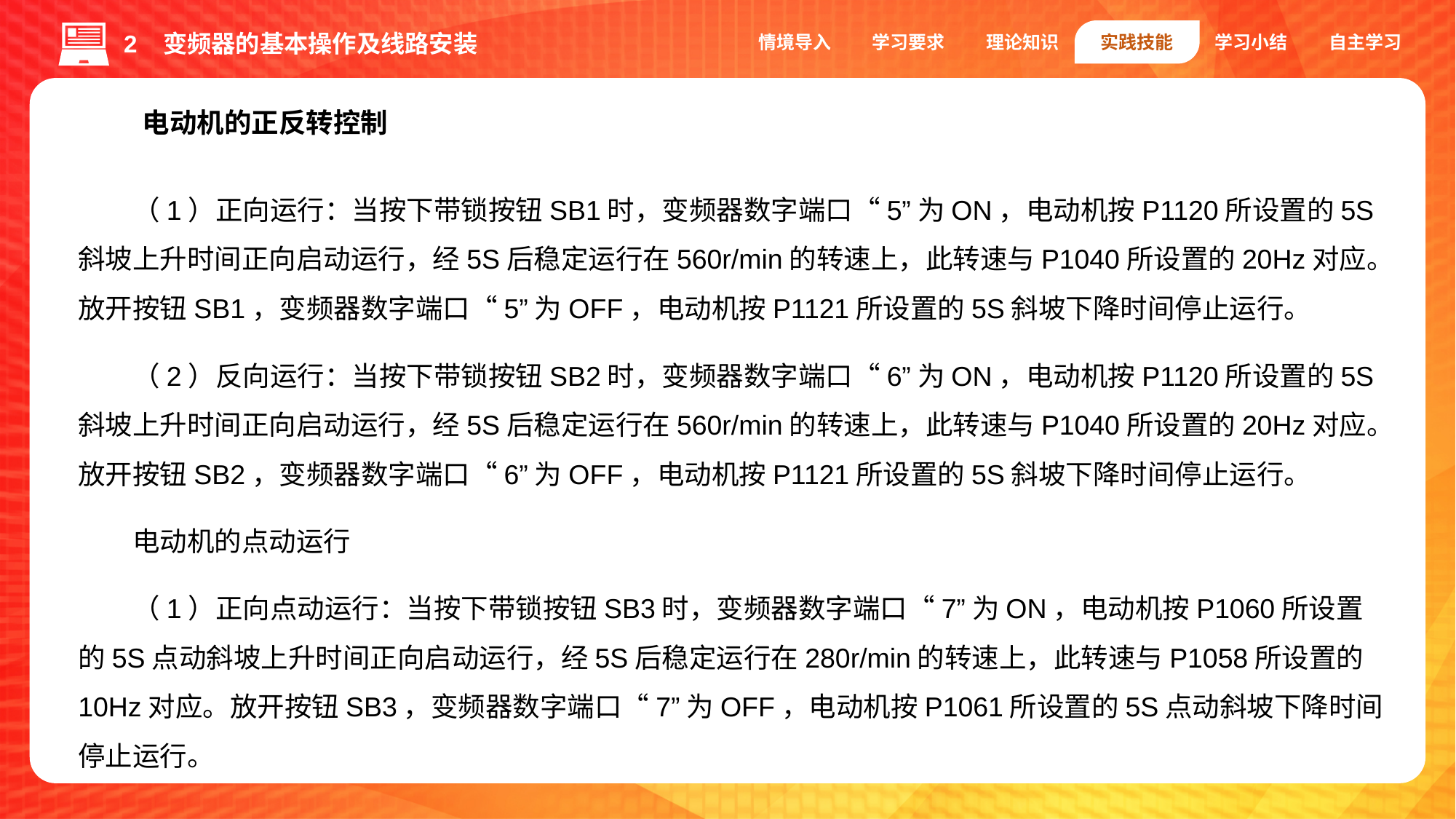

情境导入
学习要求
理论知识
实践技能
学习小结
自主学习

2   变频器的基本操作及线路安装
电动机的正反转控制
（1）正向运行：当按下带锁按钮SB1时，变频器数字端口“5”为ON，电动机按P1120所设置的5S斜坡上升时间正向启动运行，经5S后稳定运行在560r/min的转速上，此转速与P1040所设置的20Hz对应。放开按钮SB1，变频器数字端口“5”为OFF，电动机按P1121所设置的5S斜坡下降时间停止运行。
（2）反向运行：当按下带锁按钮SB2时，变频器数字端口“6”为ON，电动机按P1120所设置的5S斜坡上升时间正向启动运行，经5S后稳定运行在560r/min的转速上，此转速与P1040所设置的20Hz对应。放开按钮SB2，变频器数字端口“6”为OFF，电动机按P1121所设置的5S斜坡下降时间停止运行。
电动机的点动运行
（1）正向点动运行：当按下带锁按钮SB3时，变频器数字端口“7”为ON，电动机按P1060所设置的5S点动斜坡上升时间正向启动运行，经5S后稳定运行在280r/min的转速上，此转速与P1058所设置的10Hz对应。放开按钮SB3，变频器数字端口“7”为OFF，电动机按P1061所设置的5S点动斜坡下降时间停止运行。